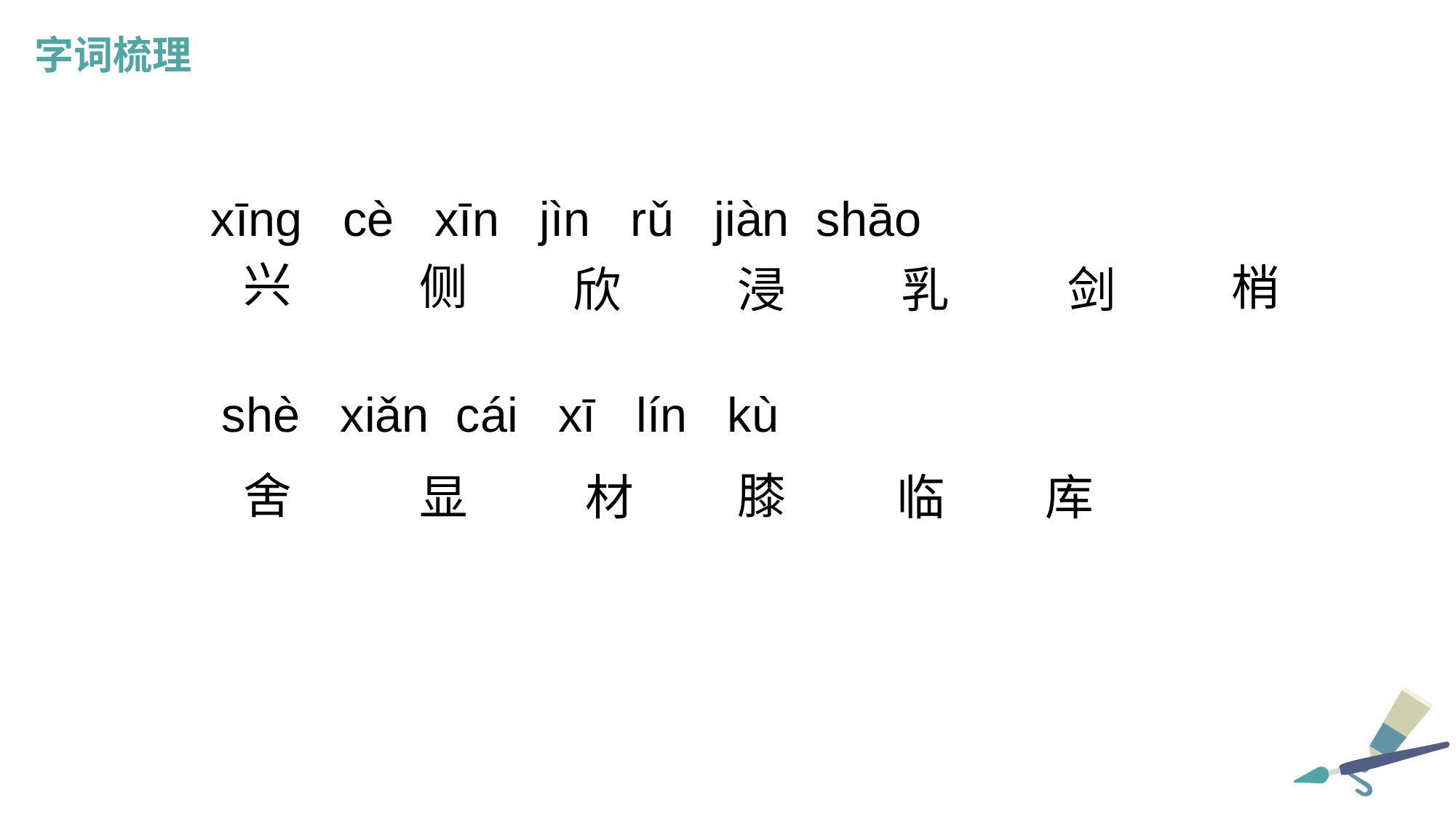

字词梳理
 xīng   cè   xīn   jìn   rǔ   jiàn  shāo
兴
侧
梢
欣
浸
乳
剑
 shè   xiǎn  cái   xī   lín   kù
舍
膝
显
材
临
库